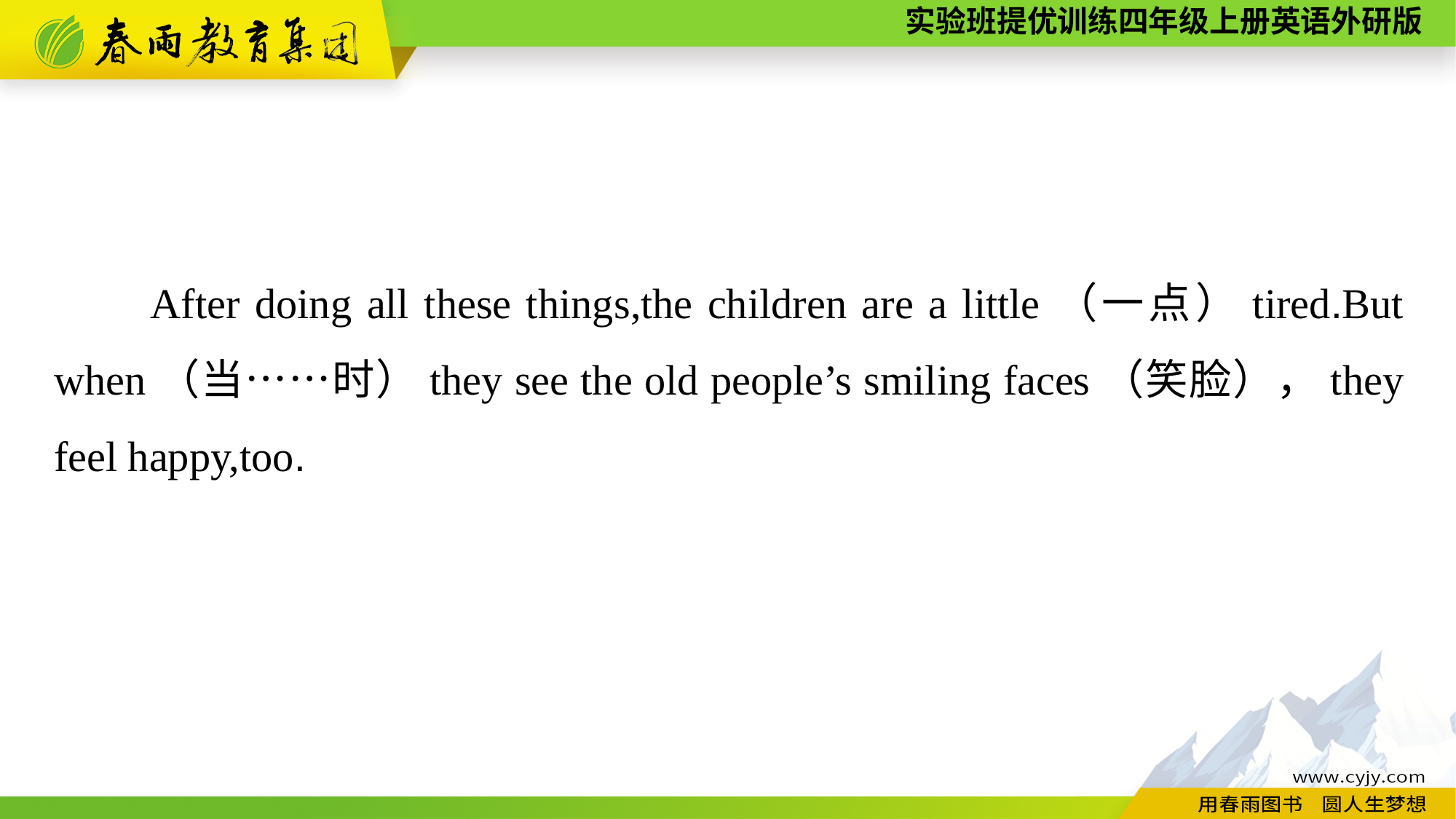

After doing all these things,the children are a little（一点）tired.But when（当……时）they see the old people’s smiling faces（笑脸），they feel happy,too.